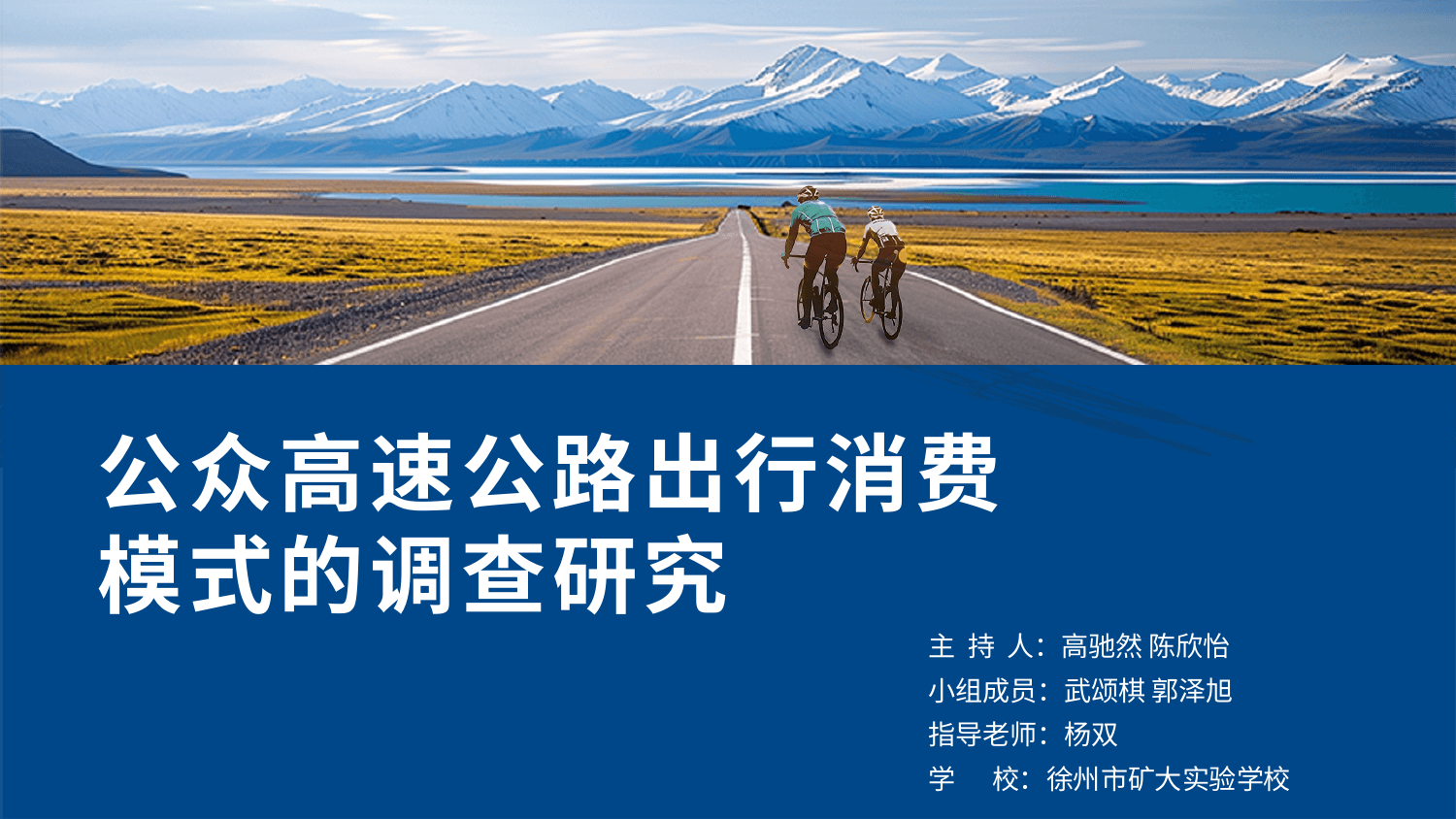

公众高速公路出行消费模式的调查研究
主  持  人：高驰然 陈欣怡
小组成员：武颂棋 郭泽旭
指导老师：杨双
学      校：徐州市矿大实验学校